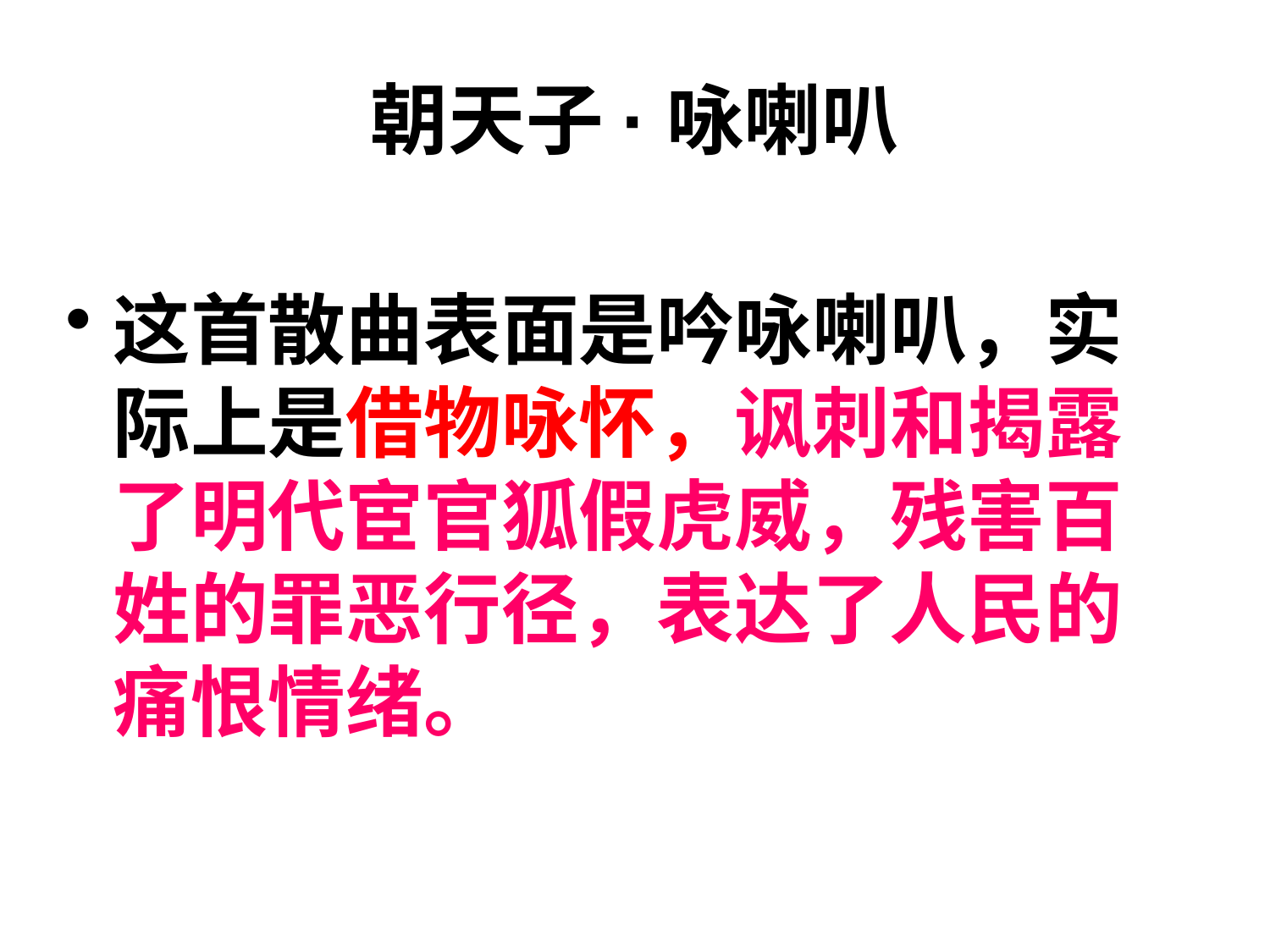

# 朝天子·咏喇叭
这首散曲表面是吟咏喇叭，实际上是借物咏怀，讽刺和揭露了明代宦官狐假虎威，残害百姓的罪恶行径，表达了人民的痛恨情绪。